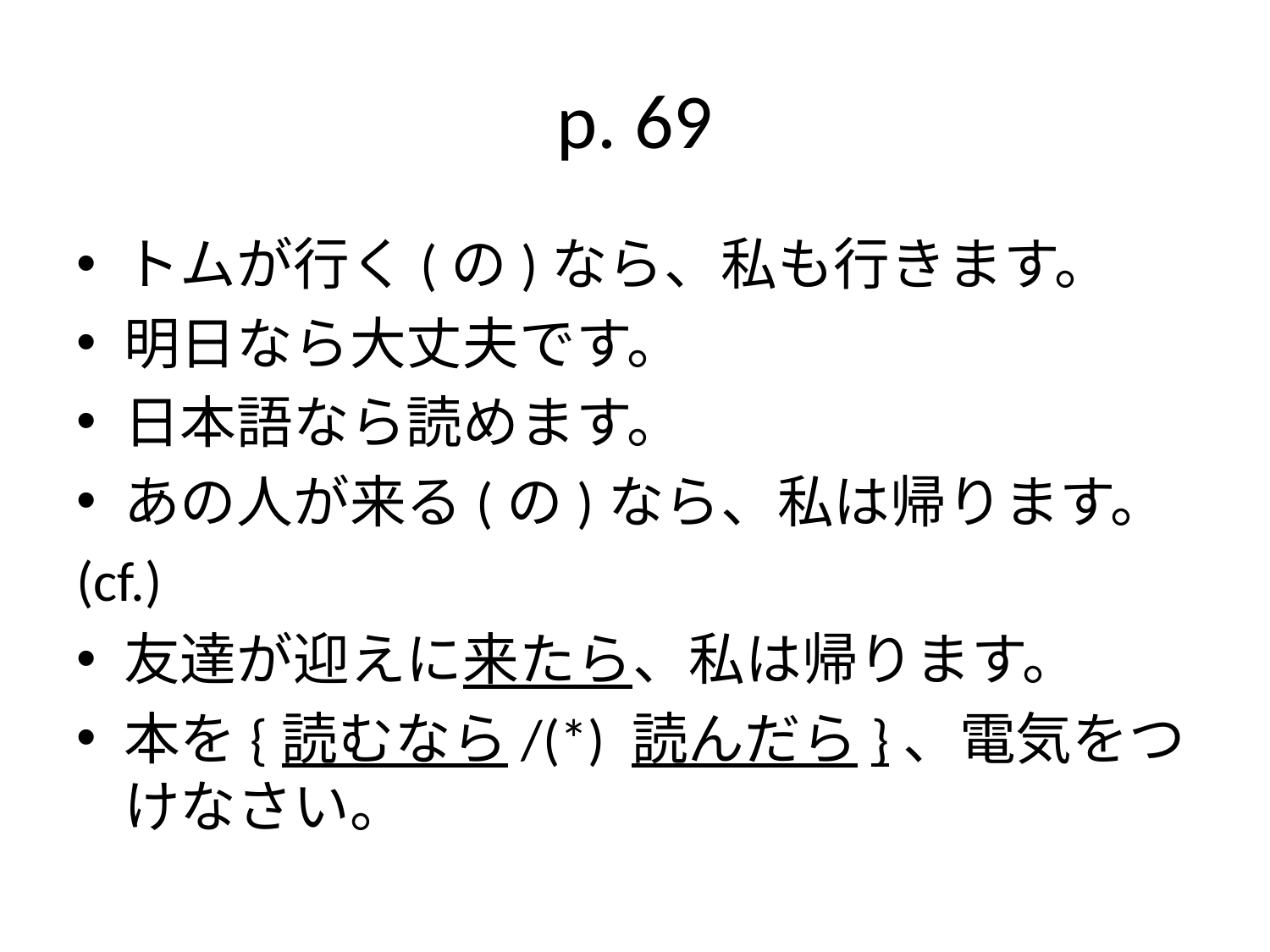

# p. 69
トムが行く(の)なら、私も行きます。
明日なら大丈夫です。
日本語なら読めます。
あの人が来る(の)なら、私は帰ります。
(cf.)
友達が迎えに来たら、私は帰ります。
本を{読むなら/(*) 読んだら}、電気をつけなさい。